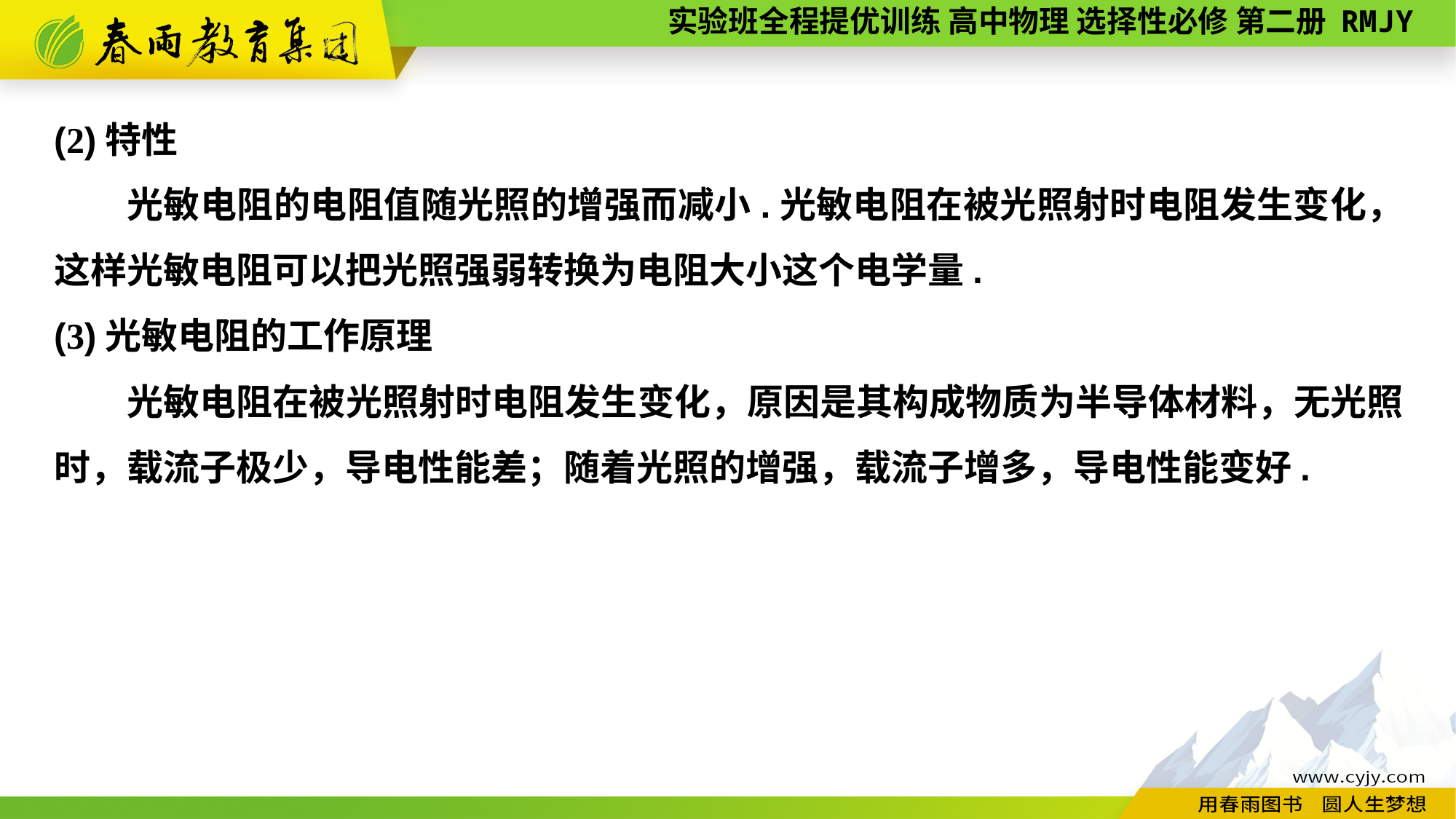

(2)特性
光敏电阻的电阻值随光照的增强而减小.光敏电阻在被光照射时电阻发生变化，这样光敏电阻可以把光照强弱转换为电阻大小这个电学量.
(3)光敏电阻的工作原理
光敏电阻在被光照射时电阻发生变化，原因是其构成物质为半导体材料，无光照时，载流子极少，导电性能差；随着光照的增强，载流子增多，导电性能变好.